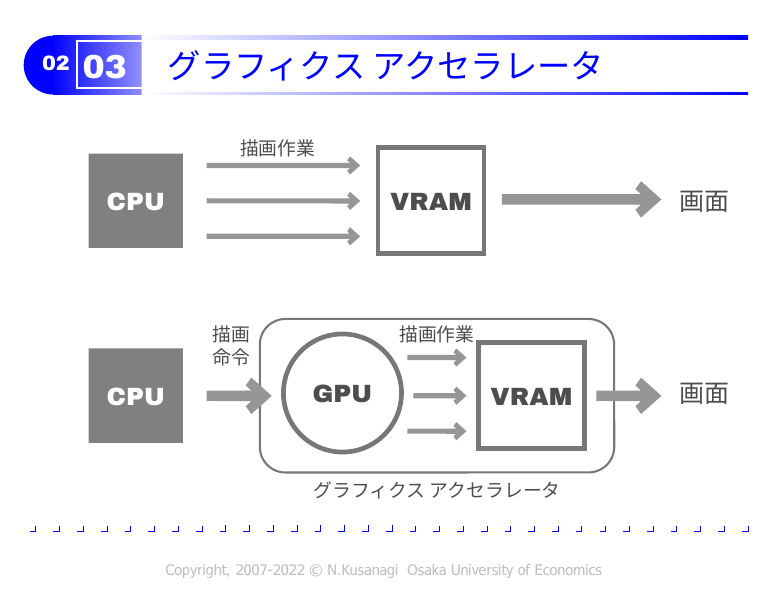

# 03   グラフィクス アクセラレータ

描画作業
VRAM
CPU

画面
描画作業

描画
命令
GPU
VRAM
CPU

画面

グラフィクス アクセラレータ